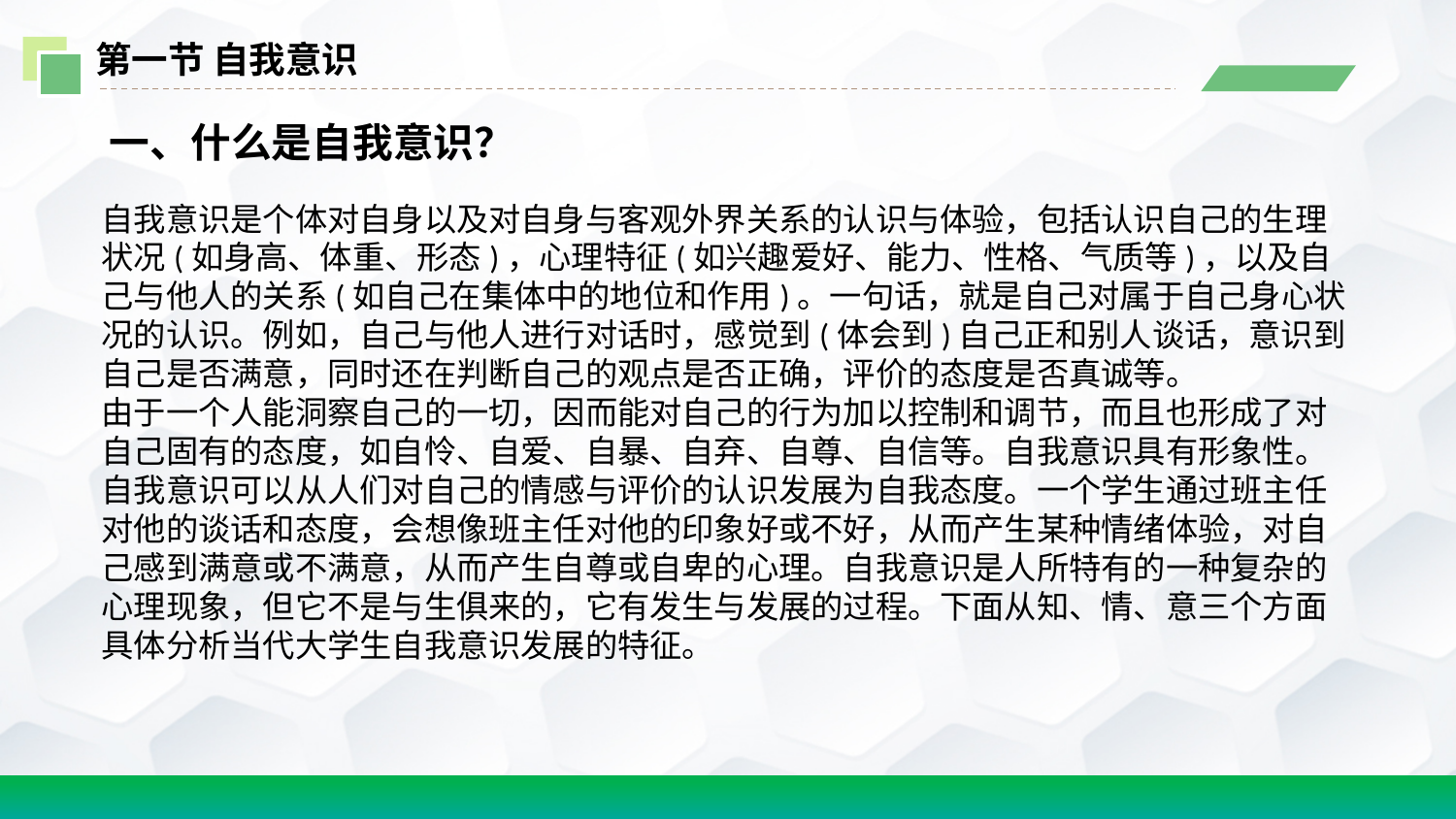

第一节 自我意识
 一、什么是自我意识？
自我意识是个体对自身以及对自身与客观外界关系的认识与体验，包括认识自己的生理状况(如身高、体重、形态)，心理特征(如兴趣爱好、能力、性格、气质等)，以及自己与他人的关系(如自己在集体中的地位和作用)。一句话，就是自己对属于自己身心状况的认识。例如，自己与他人进行对话时，感觉到(体会到)自己正和别人谈话，意识到自己是否满意，同时还在判断自己的观点是否正确，评价的态度是否真诚等。
由于一个人能洞察自己的一切，因而能对自己的行为加以控制和调节，而且也形成了对自己固有的态度，如自怜、自爱、自暴、自弃、自尊、自信等。自我意识具有形象性。自我意识可以从人们对自己的情感与评价的认识发展为自我态度。一个学生通过班主任对他的谈话和态度，会想像班主任对他的印象好或不好，从而产生某种情绪体验，对自己感到满意或不满意，从而产生自尊或自卑的心理。自我意识是人所特有的一种复杂的心理现象，但它不是与生俱来的，它有发生与发展的过程。下面从知、情、意三个方面具体分析当代大学生自我意识发展的特征。